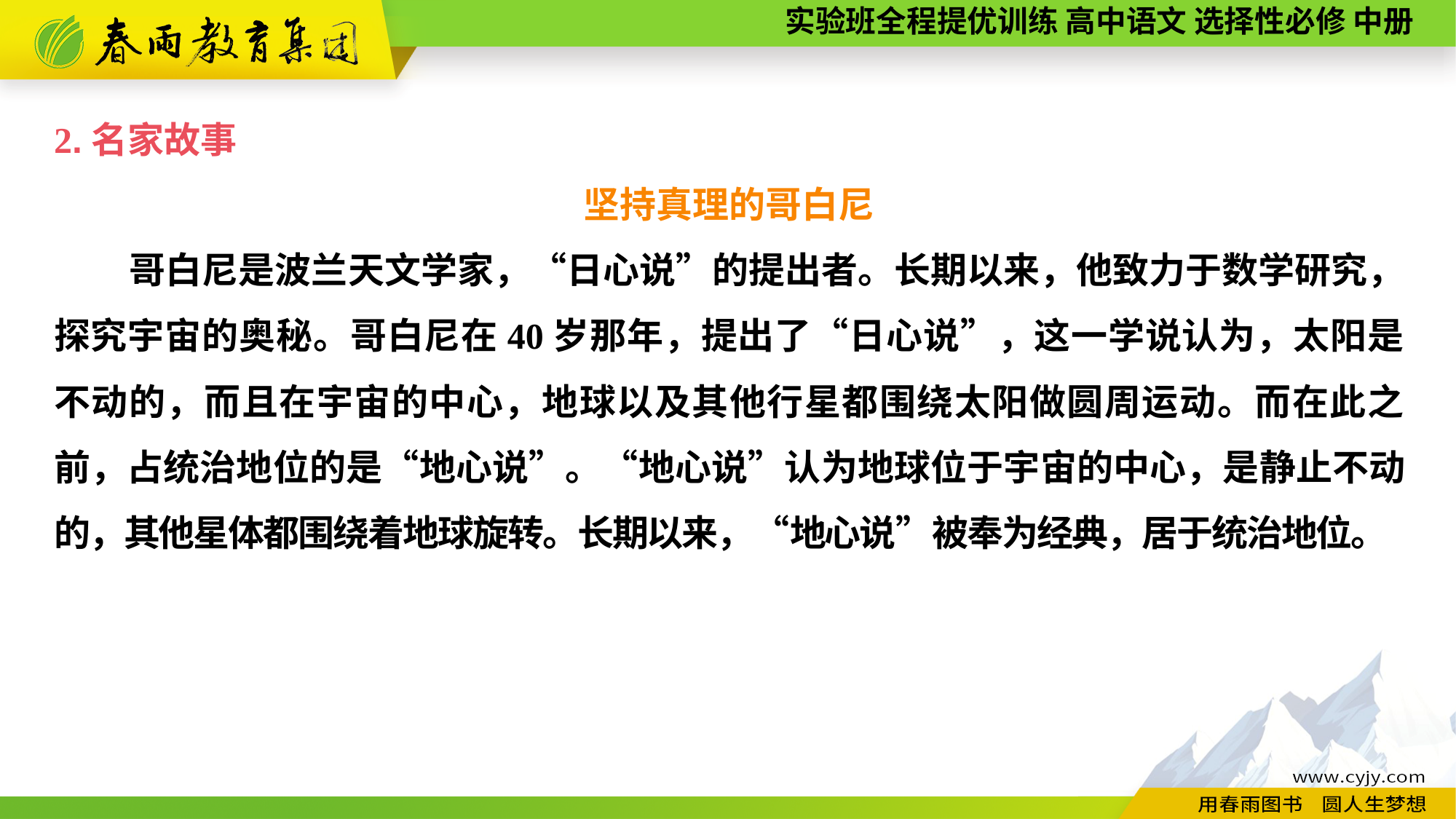

2.名家故事
坚持真理的哥白尼
哥白尼是波兰天文学家，“日心说”的提出者。长期以来，他致力于数学研究，探究宇宙的奥秘。哥白尼在40岁那年，提出了“日心说”，这一学说认为，太阳是不动的，而且在宇宙的中心，地球以及其他行星都围绕太阳做圆周运动。而在此之前，占统治地位的是“地心说”。“地心说”认为地球位于宇宙的中心，是静止不动的，其他星体都围绕着地球旋转。长期以来，“地心说”被奉为经典，居于统治地位。